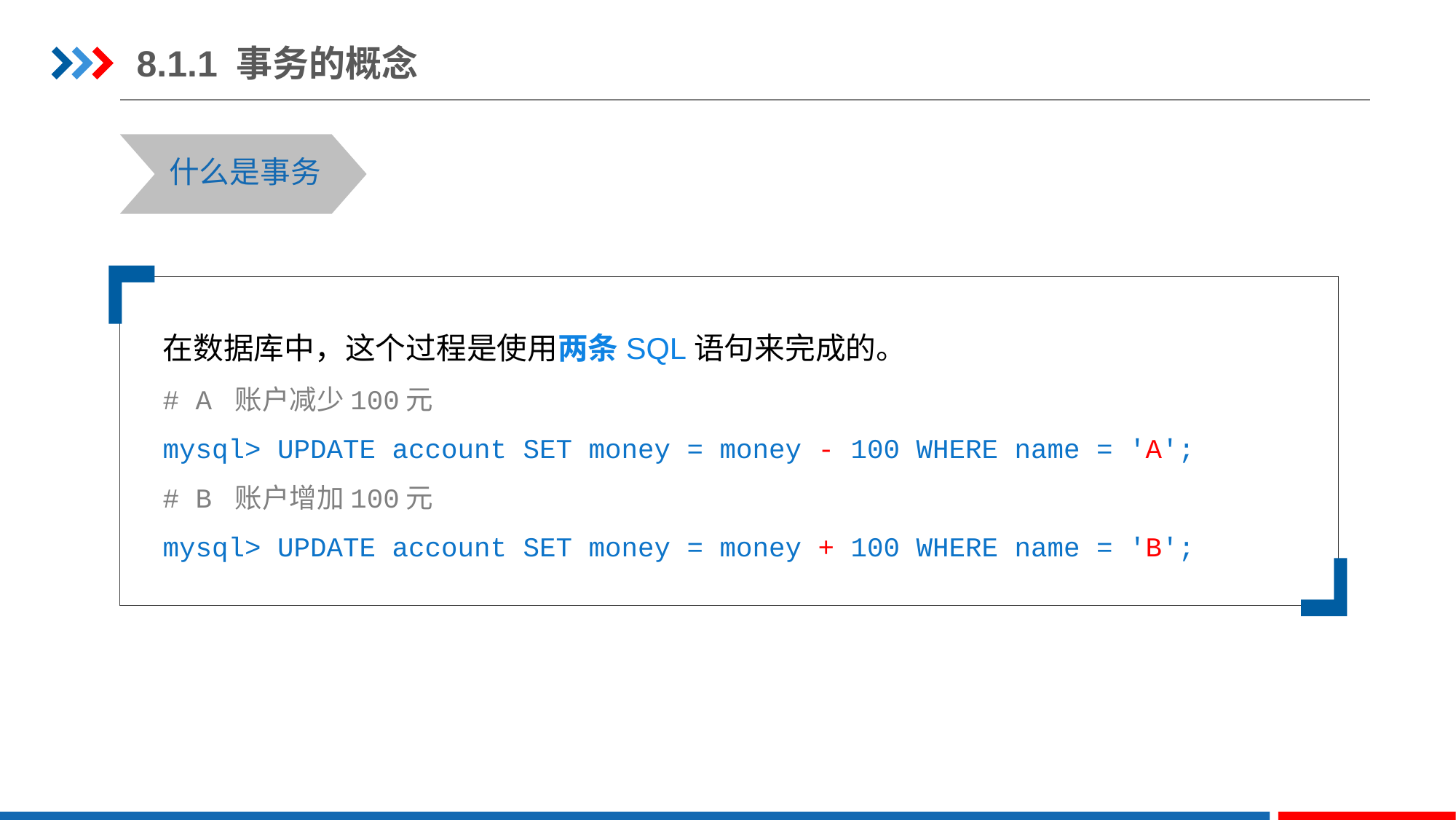

8.1.1 事务的概念

什么是事务

在数据库中，这个过程是使用两条SQL语句来完成的。
# A 账户减少100元
mysql> UPDATE account SET money = money - 100 WHERE name = 'A';
# B 账户增加100元
mysql> UPDATE account SET money = money + 100 WHERE name = 'B';